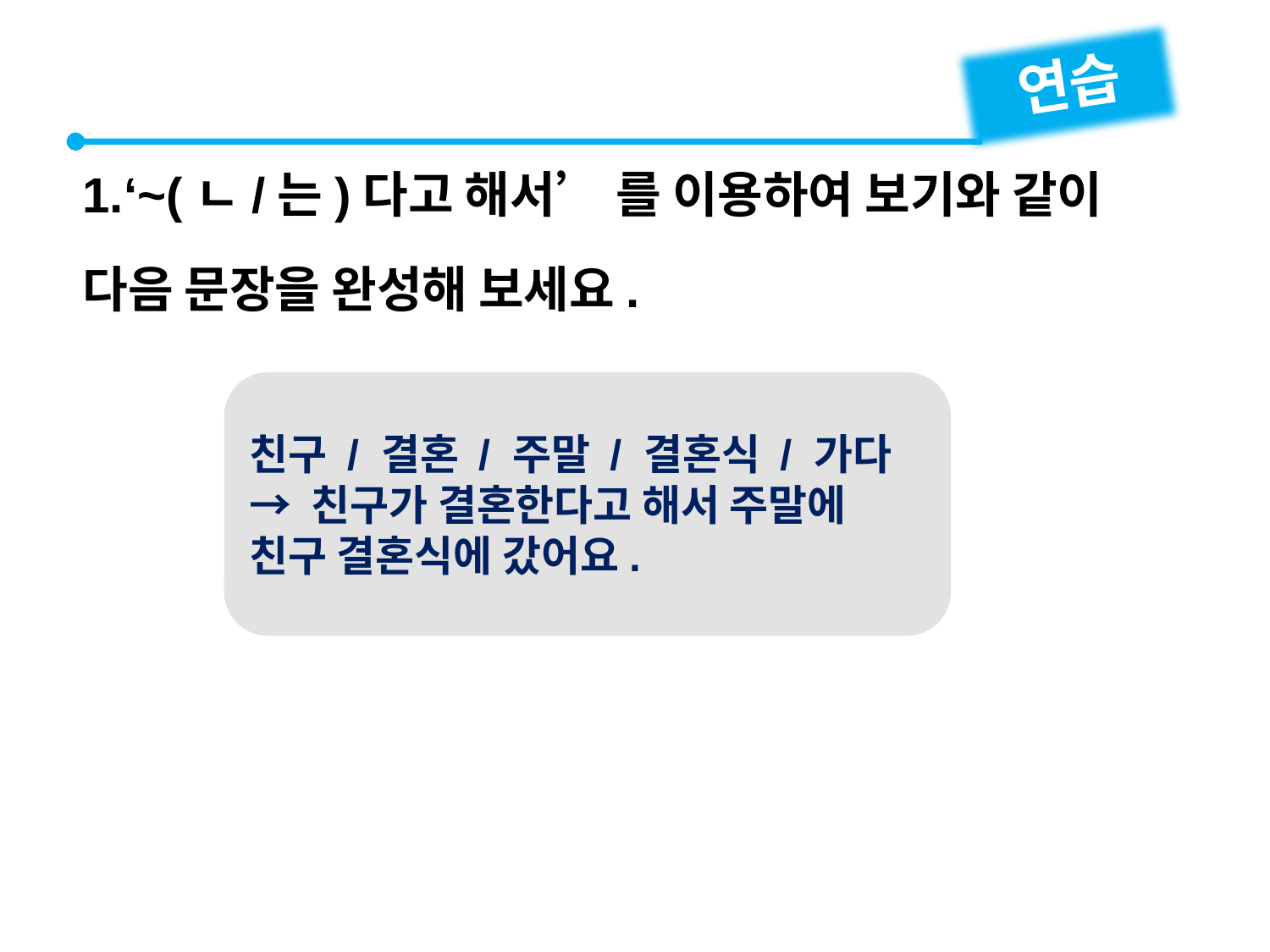

연습
1.‘~(ㄴ/는)다고 해서’ 를 이용하여 보기와 같이 다음 문장을 완성해 보세요.
친구 / 결혼 / 주말 / 결혼식 / 가다
→ 친구가 결혼한다고 해서 주말에 친구 결혼식에 갔어요.